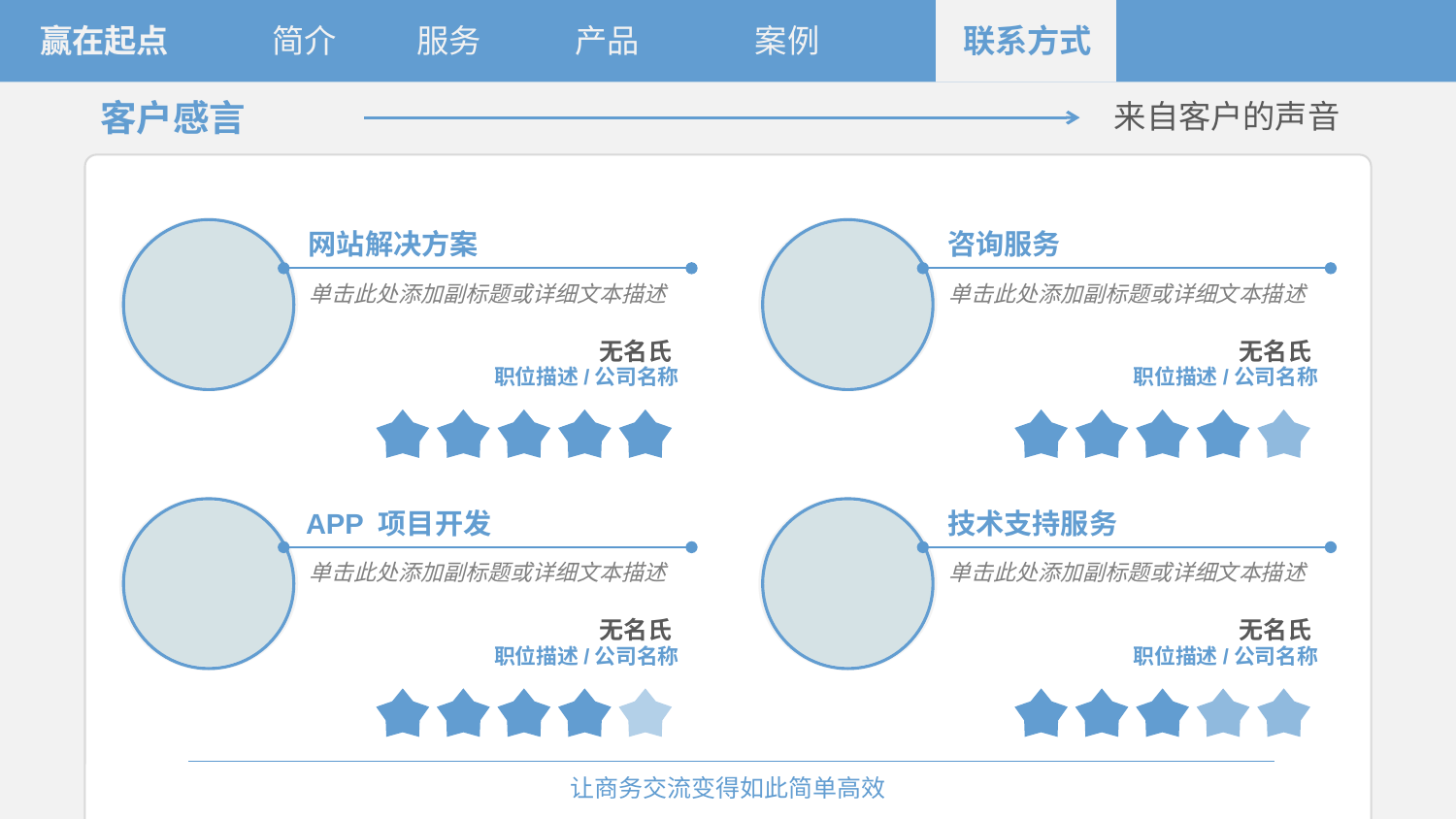

赢在起点
简介
服务
产品
案例
联系方式

客户感言
来自客户的声音

网站解决方案

咨询服务
单击此处添加副标题或详细文本描述
单击此处添加副标题或详细文本描述
无名氏
无名氏
职位描述/公司名称
职位描述/公司名称

APP 项目开发

技术支持服务
单击此处添加副标题或详细文本描述
单击此处添加副标题或详细文本描述
无名氏
无名氏
职位描述/公司名称
职位描述/公司名称

让商务交流变得如此简单高效